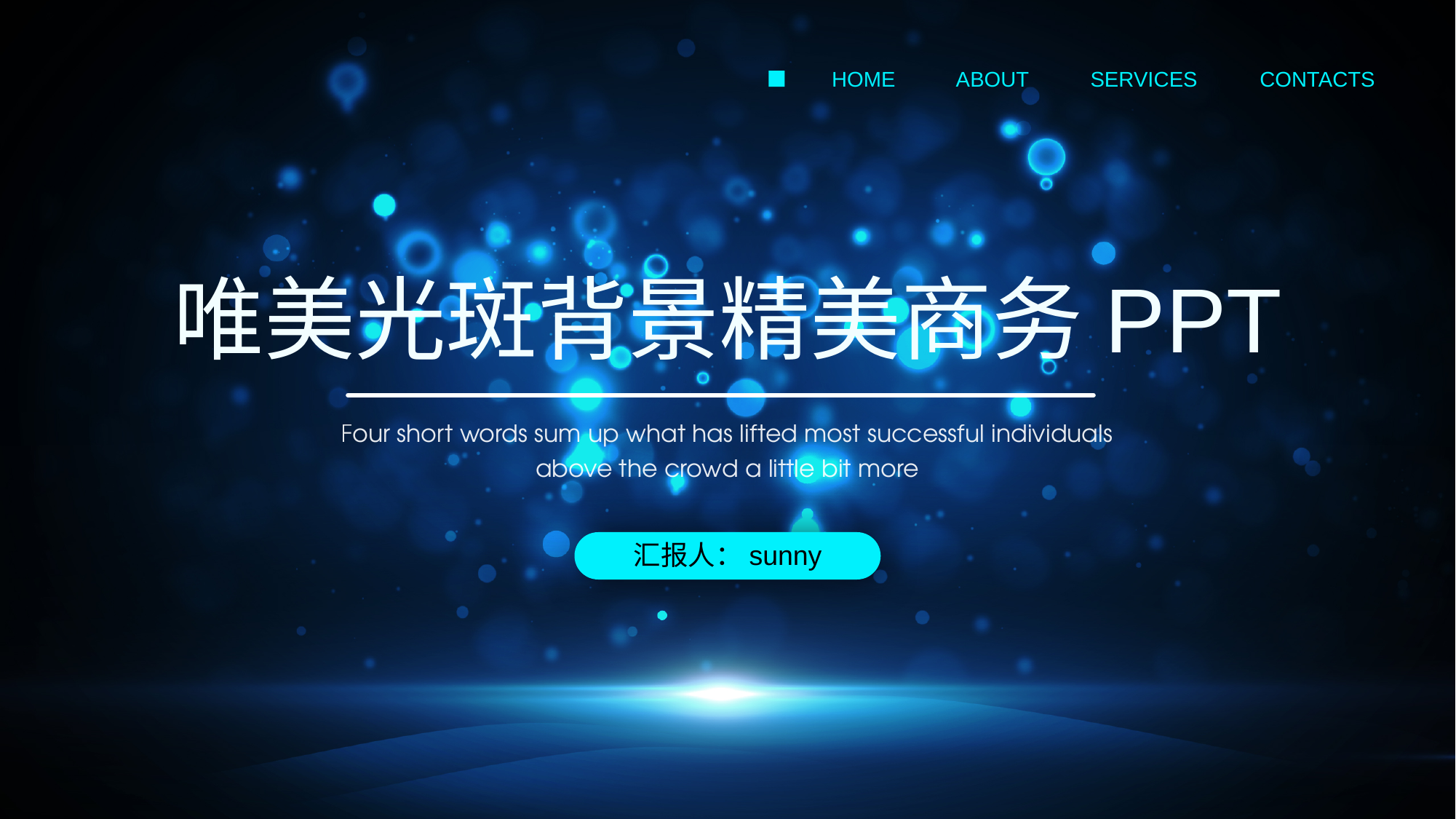

HOME
ABOUT
SERVICES
CONTACTS

唯美光斑背景精美商务PPT
Four short words sum up what has lifted most successful individuals above the crowd a little bit more
汇报人：sunny